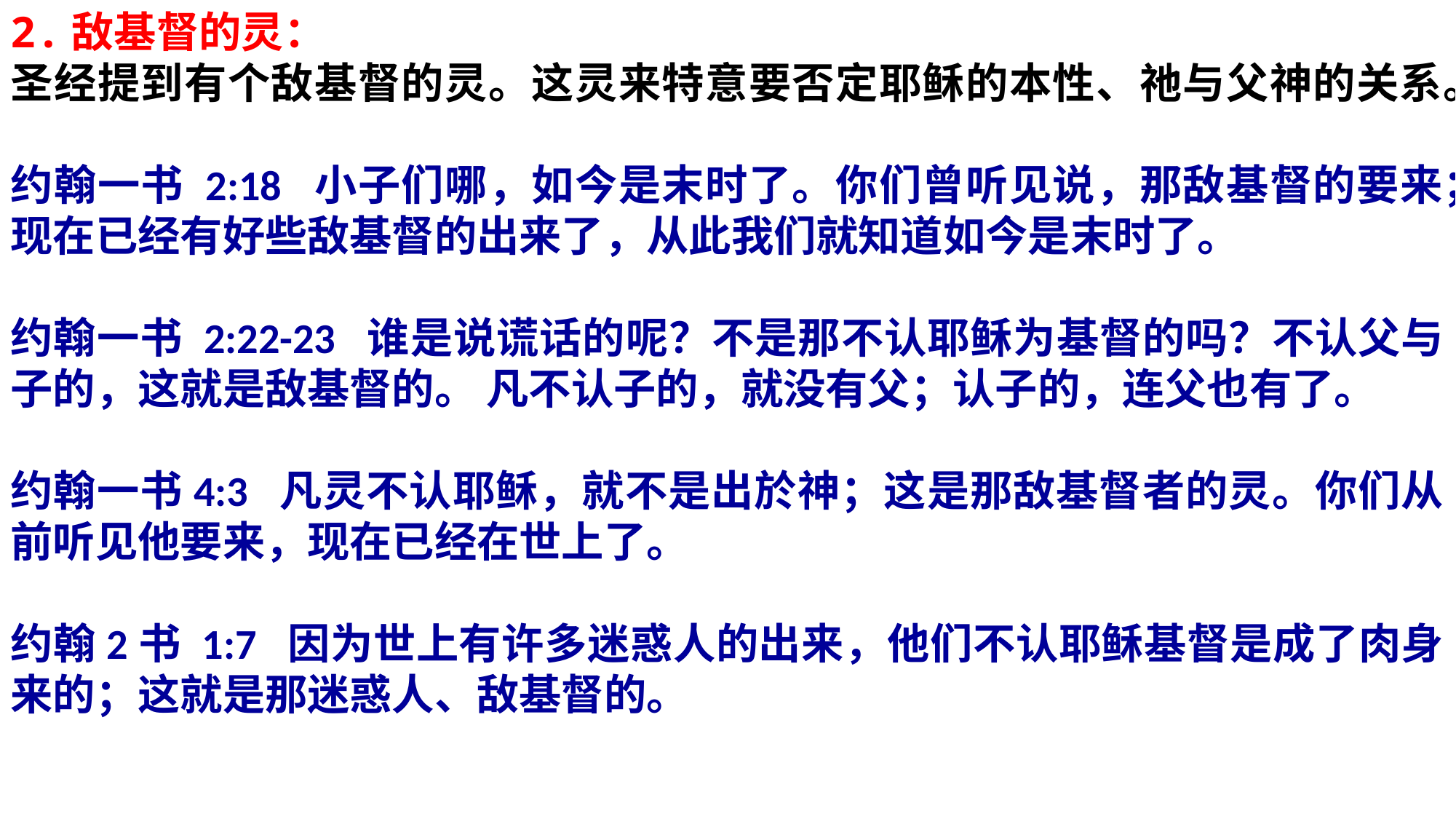

2.敌基督的灵：
圣经提到有个敌基督的灵。这灵来特意要否定耶稣的本性、祂与父神的关系。

约翰一书 2:18  小子们哪，如今是末时了。你们曾听见说，那敌基督的要来；现在已经有好些敌基督的出来了，从此我们就知道如今是末时了。

约翰一书 2:22-23  谁是说谎话的呢？不是那不认耶稣为基督的吗？不认父与子的，这就是敌基督的。 凡不认子的，就没有父；认子的，连父也有了。

约翰一书4:3  凡灵不认耶稣，就不是出於神；这是那敌基督者的灵。你们从前听见他要来，现在已经在世上了。

约翰2书 1:7  因为世上有许多迷惑人的出来，他们不认耶稣基督是成了肉身来的；这就是那迷惑人、敌基督的。